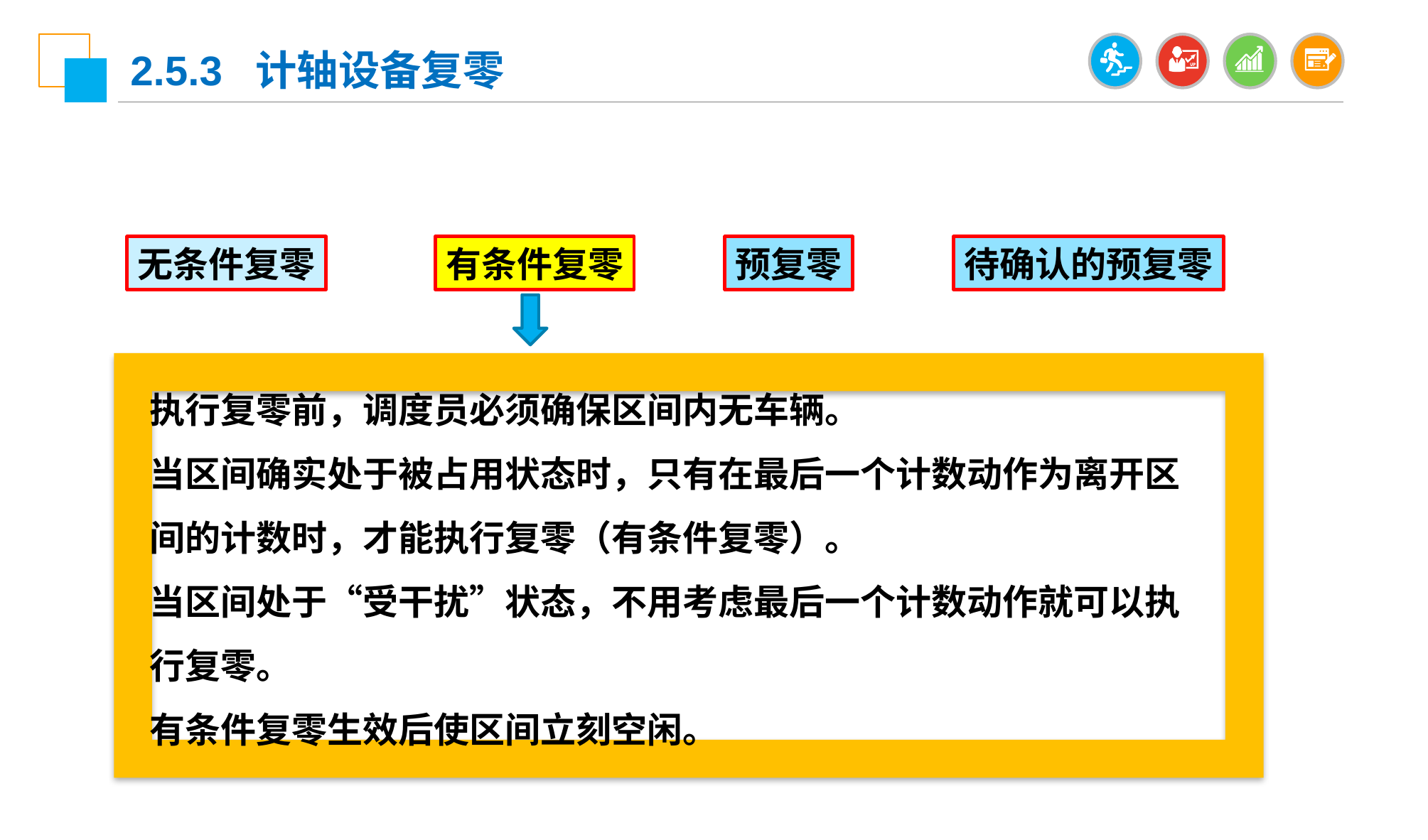

2.5.3  计轴设备复零
无条件复零
有条件复零
预复零
待确认的预复零

执行复零前，调度员必须确保区间内无车辆。
当区间确实处于被占用状态时，只有在最后一个计数动作为离开区间的计数时，才能执行复零（有条件复零）。
当区间处于“受干扰”状态，不用考虑最后一个计数动作就可以执行复零。
有条件复零生效后使区间立刻空闲。